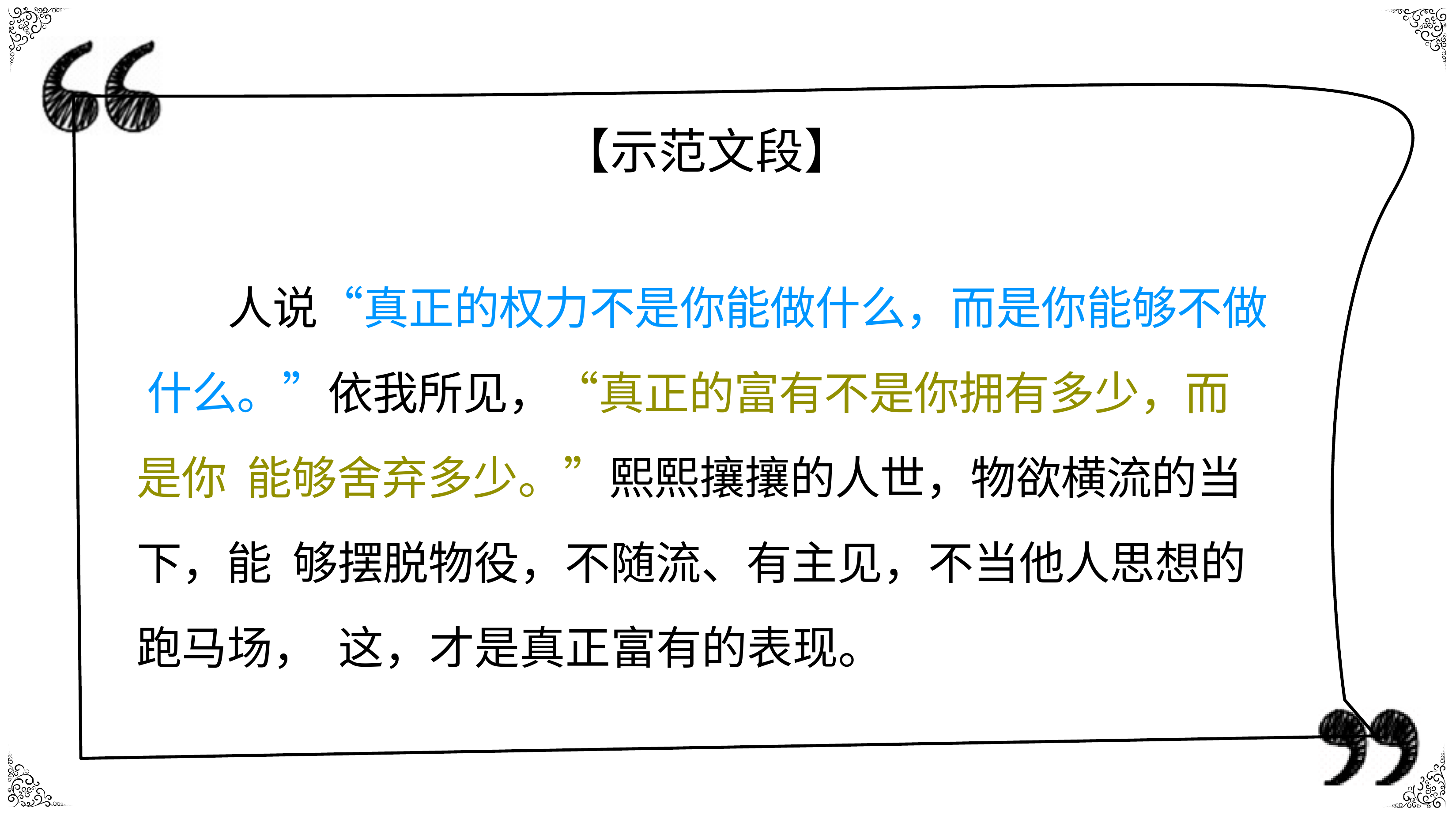

# 【示范文段】

人说“真正的权力不是你能做什么，而是你能够不做  什么。”依我所见，“真正的富有不是你拥有多少，而是你  能够舍弃多少。”熙熙攘攘的人世，物欲横流的当下，能  够摆脱物役，不随流、有主见，不当他人思想的跑马场，  这，才是真正富有的表现。